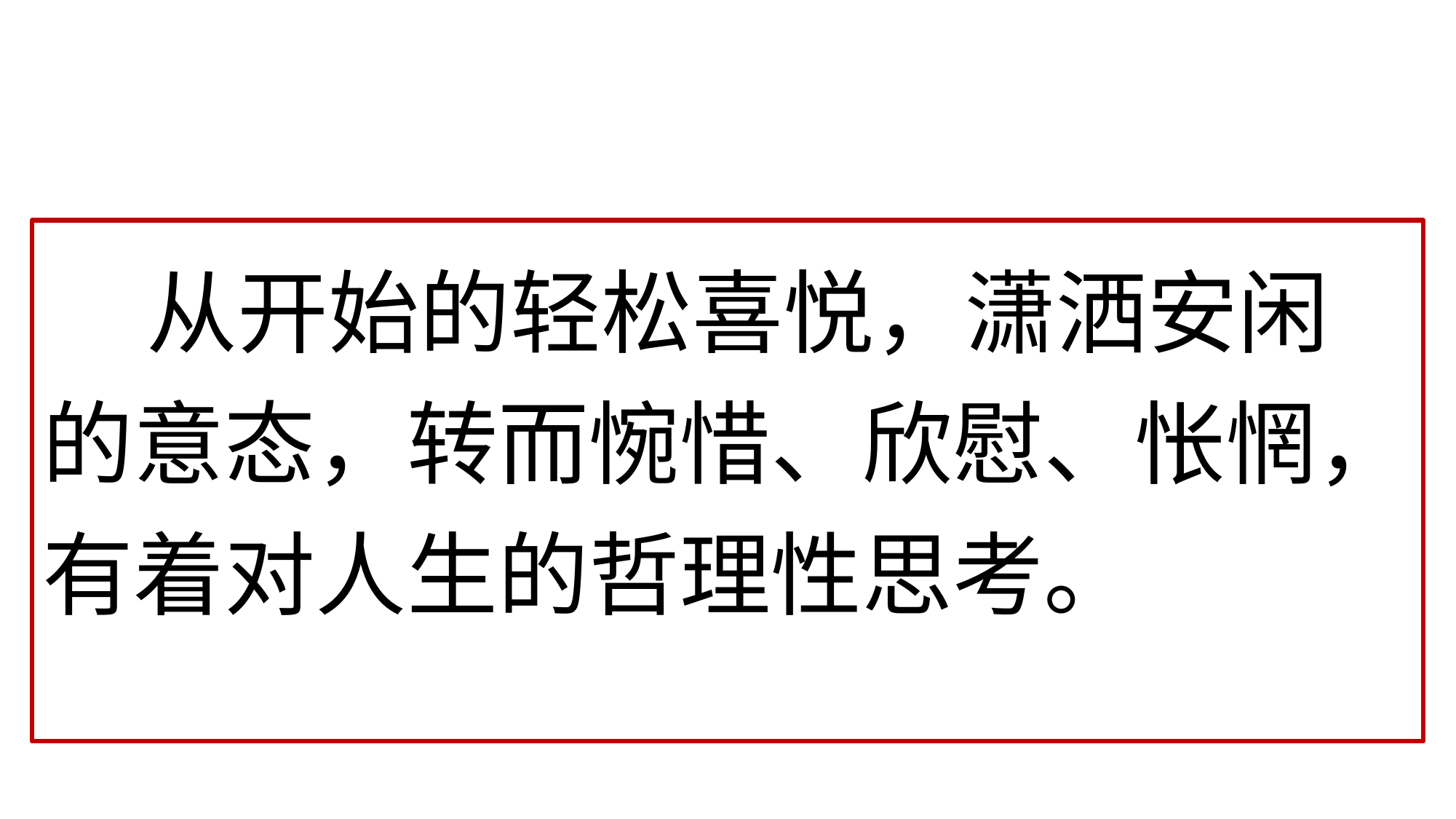

# 从开始的轻松喜悦，潇洒安闲的意态，转而惋惜、欣慰、怅惘，有着对人生的哲理性思考。